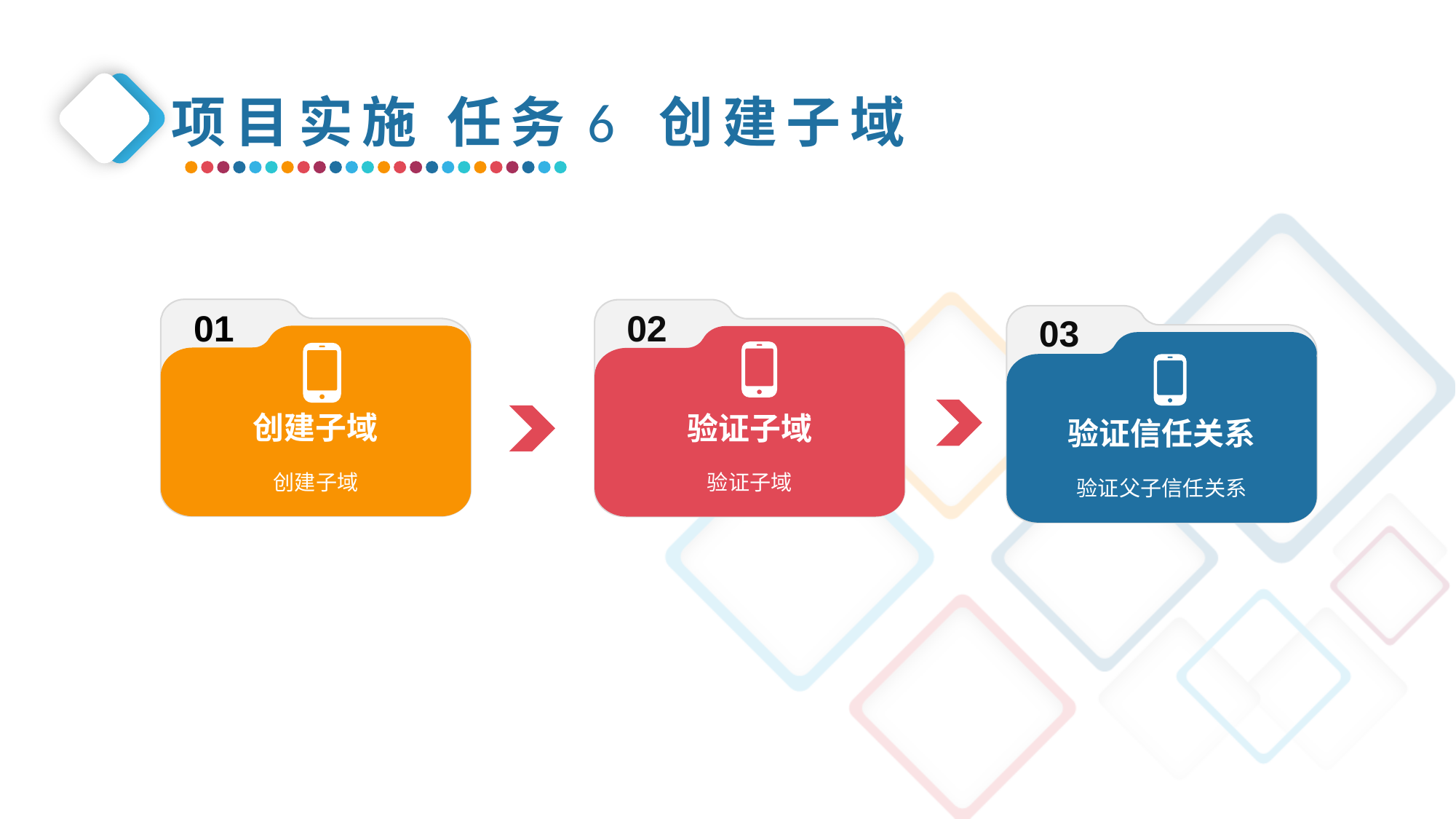

项目实施 任务6 创建子域

创建子域
创建子域

验证子域
验证子域
01
02
03

验证信任关系
验证父子信任关系